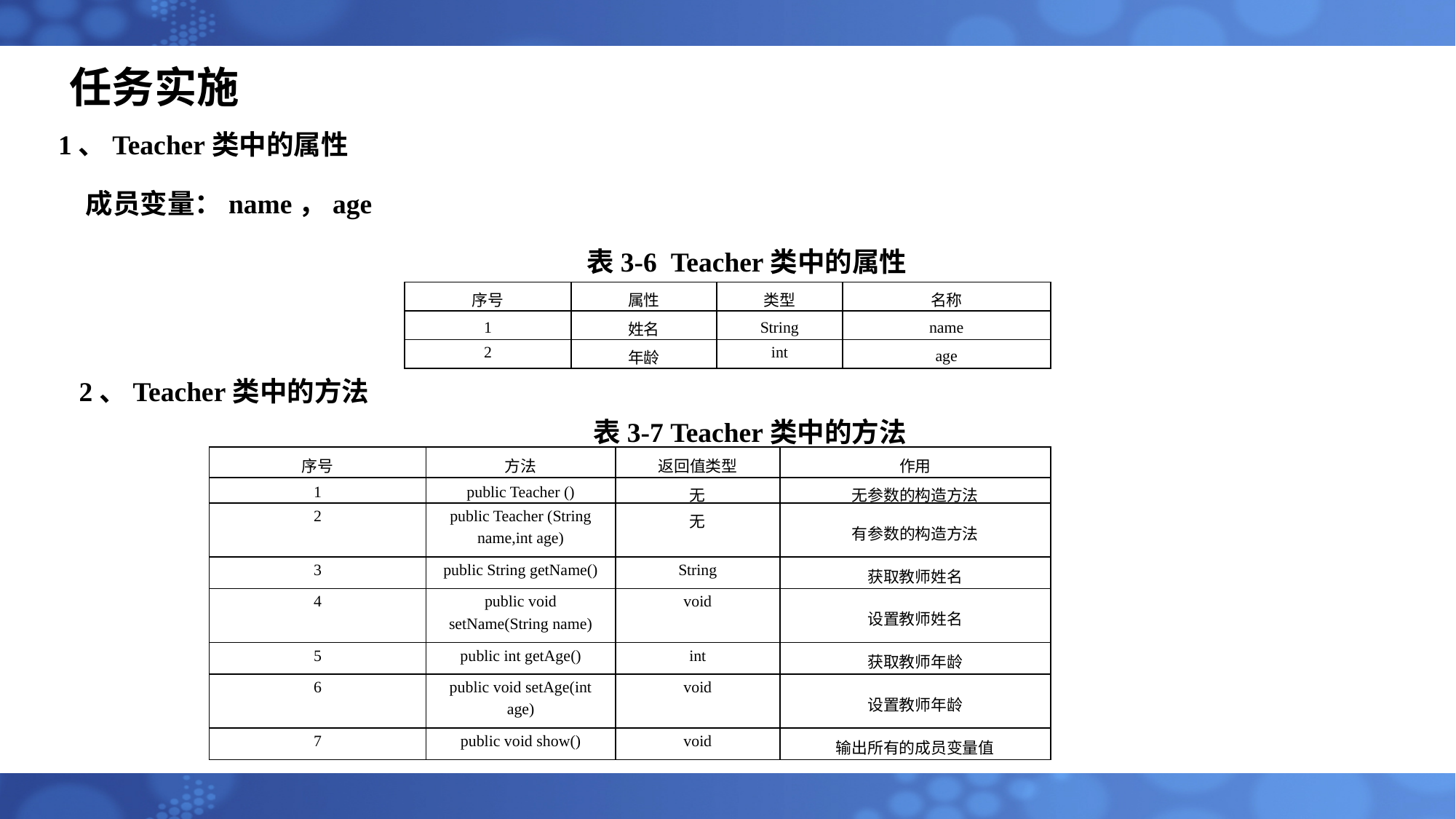

# 任务实施
1、Teacher类中的属性
成员变量：name，age
表3-6  Teacher类中的属性
| 序号 | 属性 | 类型 | 名称 |
| --- | --- | --- | --- |
| 1 | 姓名 | String | name |
| 2 | 年龄 | int | age |
2、Teacher类中的方法
 表3-7 Teacher类中的方法
| 序号 | 方法 | 返回值类型 | 作用 |
| --- | --- | --- | --- |
| 1 | public Teacher () | 无 | 无参数的构造方法 |
| 2 | public Teacher (String name,int age) | 无 | 有参数的构造方法 |
| 3 | public String getName() | String | 获取教师姓名 |
| 4 | public void setName(String name) | void | 设置教师姓名 |
| 5 | public int getAge() | int | 获取教师年龄 |
| 6 | public void setAge(int age) | void | 设置教师年龄 |
| 7 | public void show() | void | 输出所有的成员变量值 |